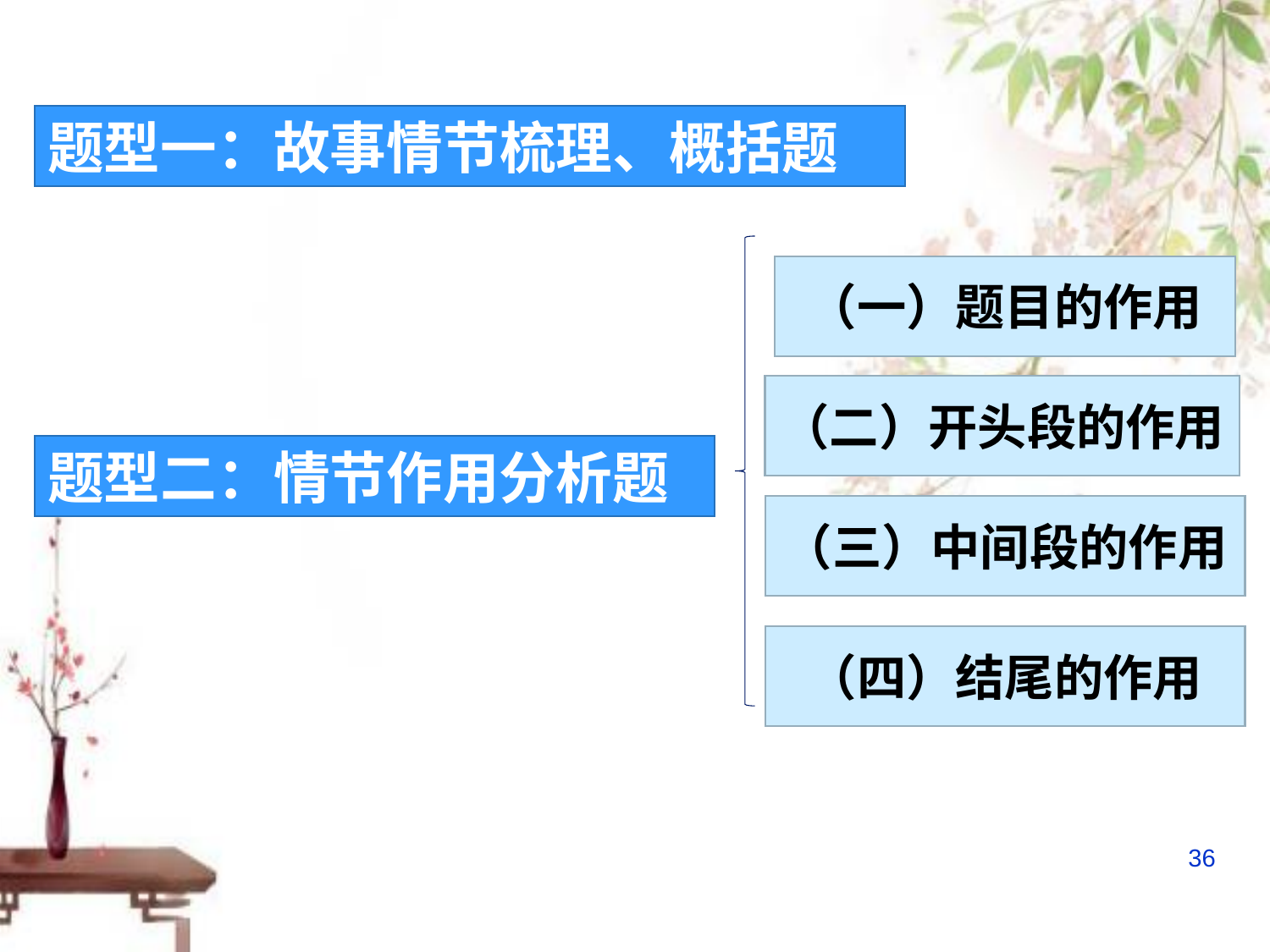

题型一：故事情节梳理、概括题

（一）题目的作用
（二）开头段的作用
题型二：情节作用分析题
（三）中间段的作用
（四）结尾的作用
36